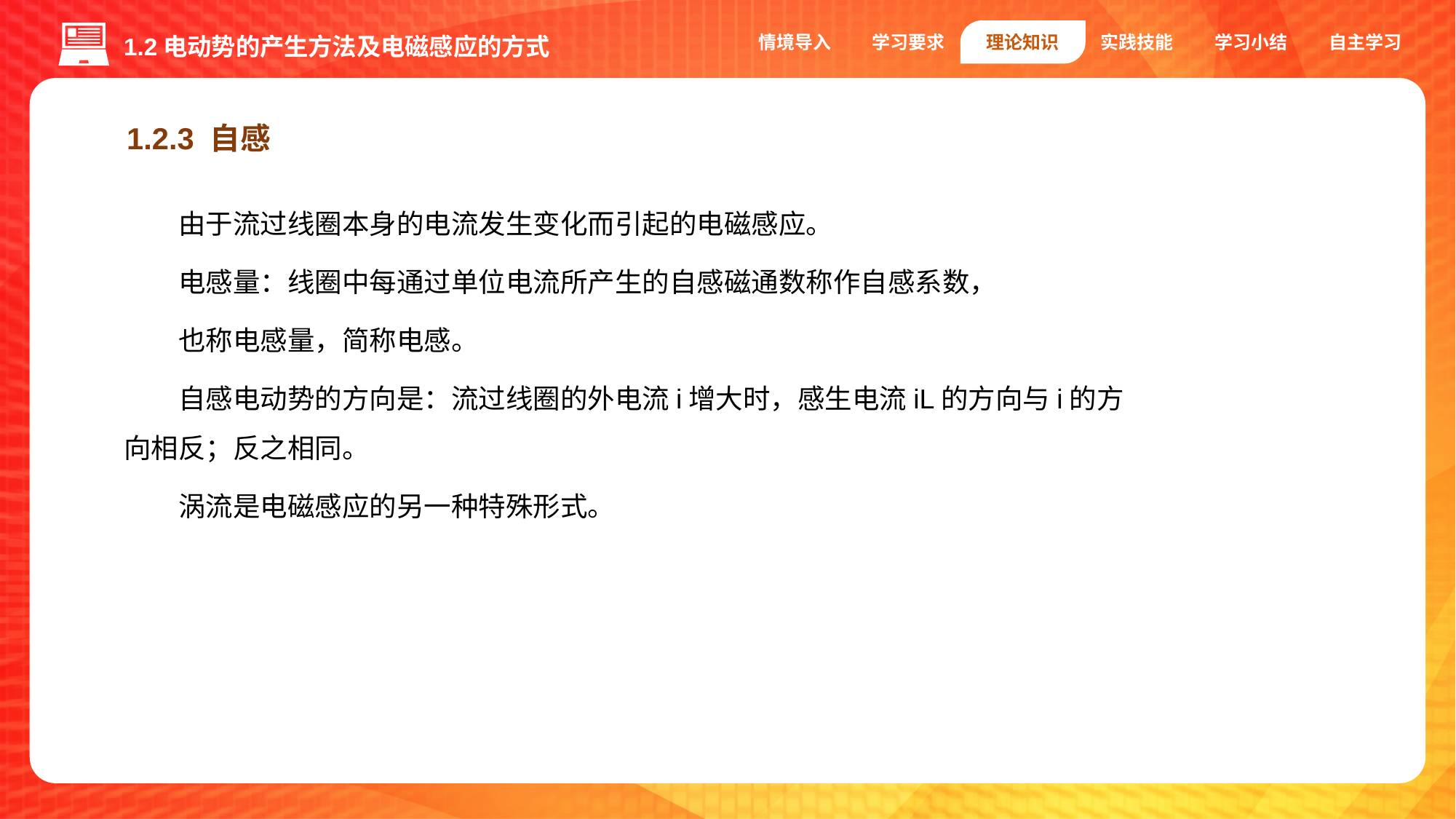

情境导入
学习要求
理论知识
实践技能
学习小结
自主学习

1.2电动势的产生方法及电磁感应的方式
1.2.3 自感
由于流过线圈本身的电流发生变化而引起的电磁感应。
电感量：线圈中每通过单位电流所产生的自感磁通数称作自感系数，
也称电感量，简称电感。
自感电动势的方向是：流过线圈的外电流i增大时，感生电流iL的方向与i的方向相反；反之相同。
涡流是电磁感应的另一种特殊形式。
电路：由电气器件或设备，按一定方式连接起来，完成能量的传输、转换或信息的处理、传递。